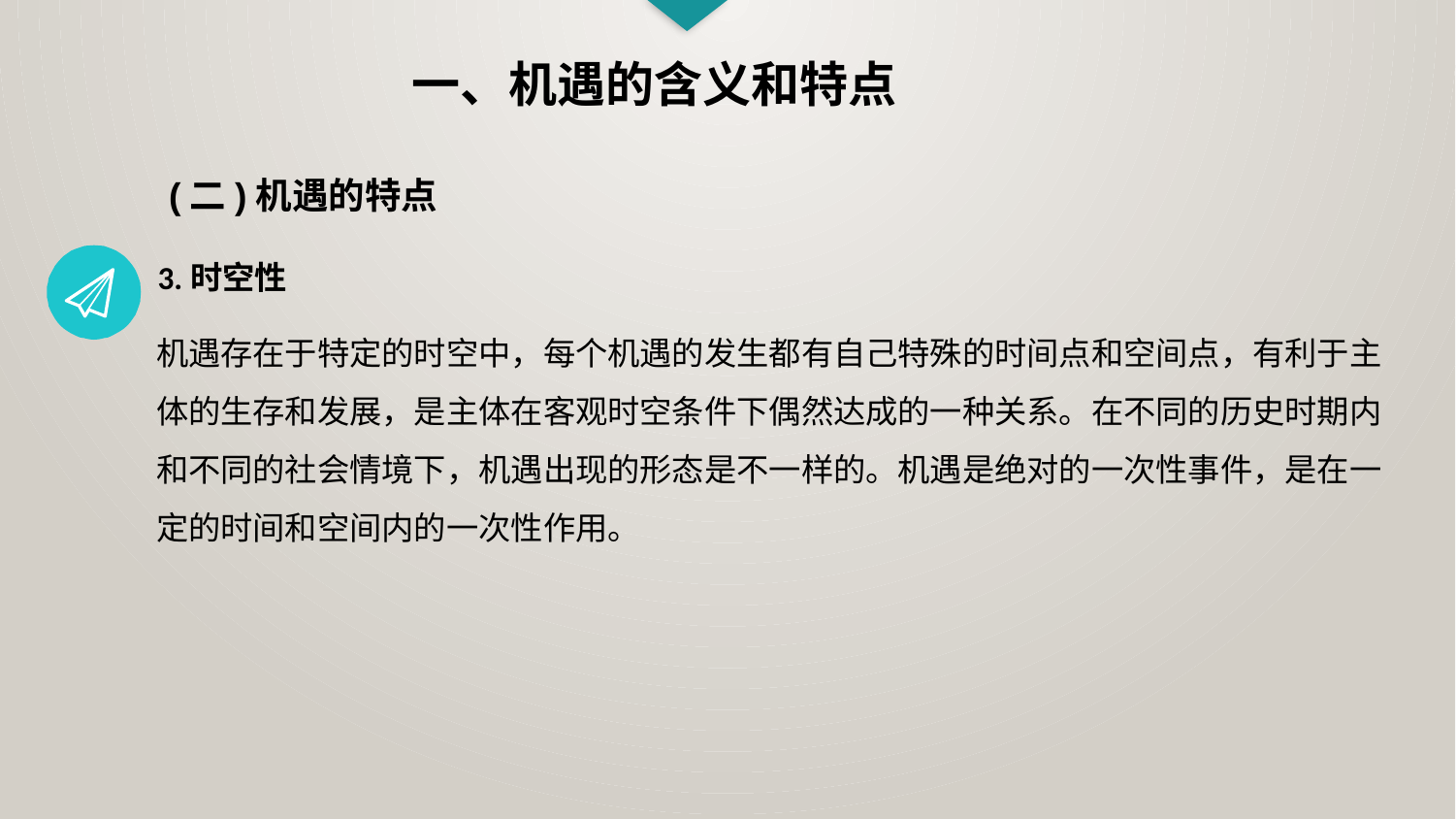

一、机遇的含义和特点
(二)机遇的特点

3.时空性

机遇存在于特定的时空中，每个机遇的发生都有自己特殊的时间点和空间点，有利于主体的生存和发展，是主体在客观时空条件下偶然达成的一种关系。在不同的历史时期内和不同的社会情境下，机遇出现的形态是不一样的。机遇是绝对的一次性事件，是在一定的时间和空间内的一次性作用。
68